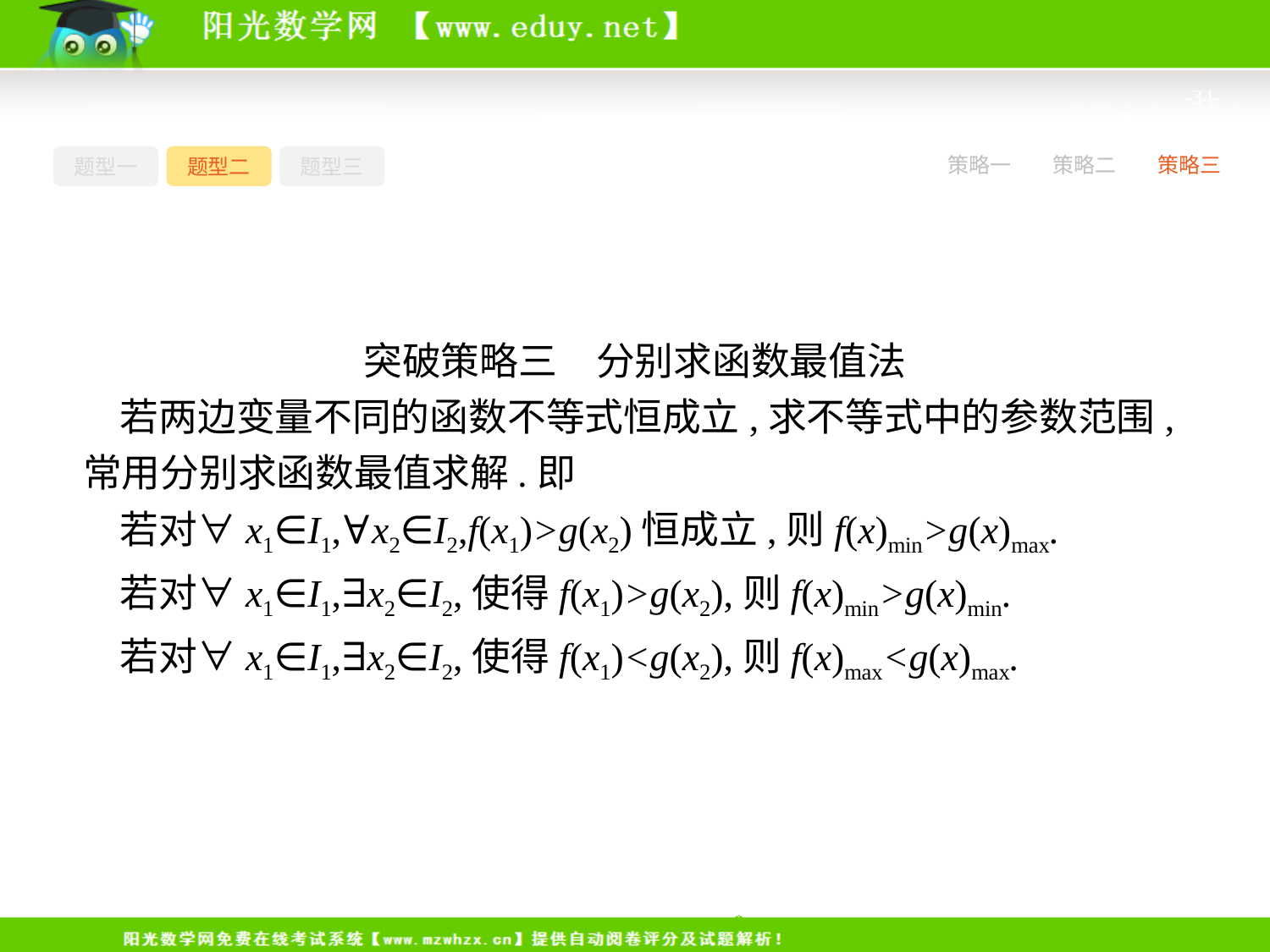

-34-
题型一
题型二
题型三
策略一
策略二
策略三
突破策略三　分别求函数最值法
若两边变量不同的函数不等式恒成立,求不等式中的参数范围,常用分别求函数最值求解.即
若对∀x1∈I1,∀x2∈I2,f(x1)>g(x2)恒成立,则f(x)min>g(x)max.
若对∀x1∈I1,∃x2∈I2,使得f(x1)>g(x2),则f(x)min>g(x)min.
若对∀x1∈I1,∃x2∈I2,使得f(x1)<g(x2),则f(x)max<g(x)max.